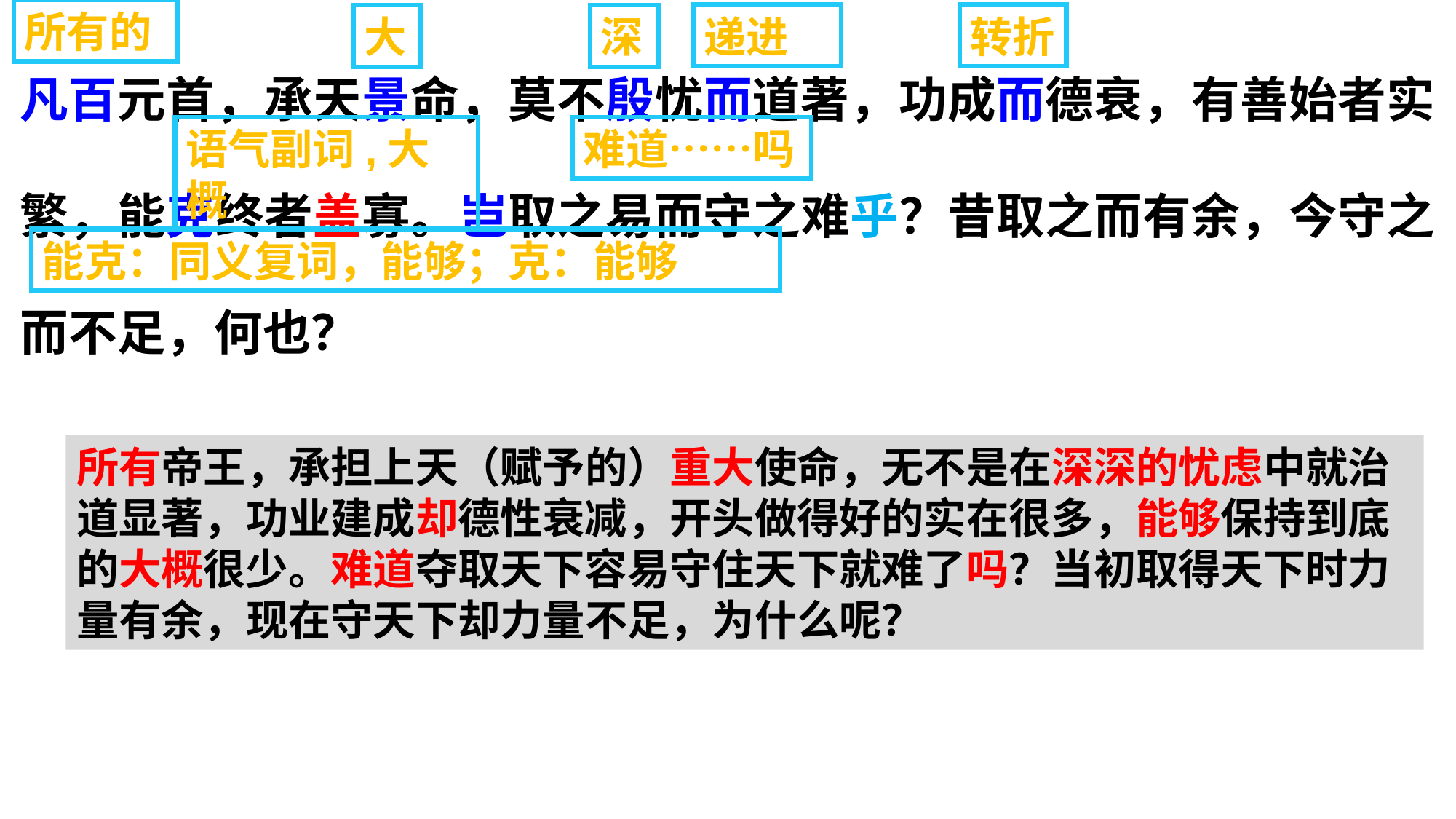

所有的
递进
转折
凡百元首，承天景命，莫不殷忧而道著，功成而德衰，有善始者实繁，能克终者盖寡。岂取之易而守之难乎？昔取之而有余，今守之而不足，何也？
大
深
难道……吗
语气副词,大概
能克：同义复词，能够；克：能够

所有帝王，承担上天（赋予的）重大使命，无不是在深深的忧虑中就治道显著，功业建成却德性衰减，开头做得好的实在很多，能够保持到底的大概很少。难道夺取天下容易守住天下就难了吗？当初取得天下时力量有余，现在守天下却力量不足，为什么呢？